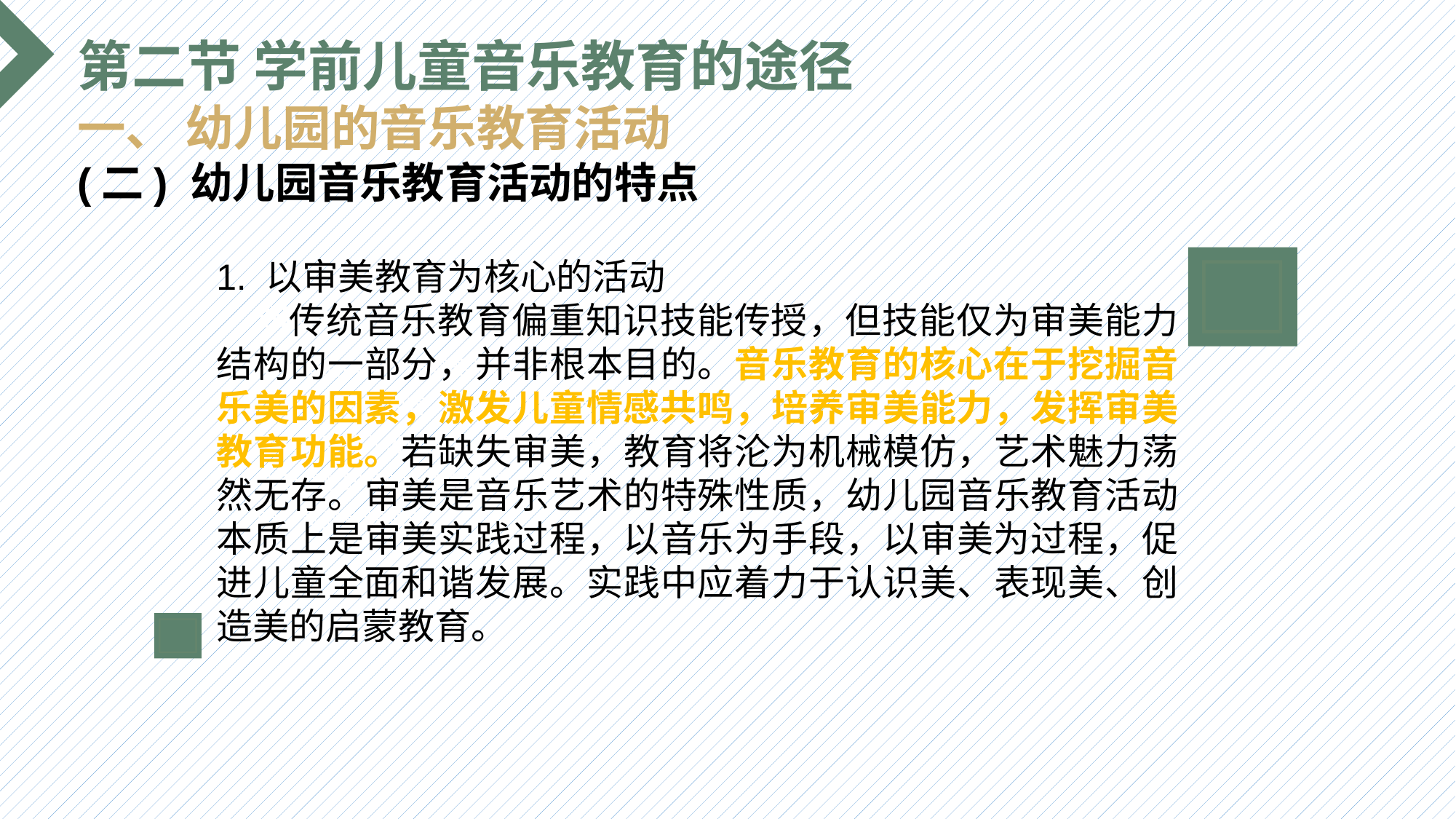

第二节 学前儿童音乐教育的途径
一、 幼儿园的音乐教育活动
(二) 幼儿园音乐教育活动的特点

1. 以审美教育为核心的活动
 传统音乐教育偏重知识技能传授，但技能仅为审美能力结构的一部分，并非根本目的。音乐教育的核心在于挖掘音乐美的因素，激发儿童情感共鸣，培养审美能力，发挥审美教育功能。若缺失审美，教育将沦为机械模仿，艺术魅力荡然无存。审美是音乐艺术的特殊性质，幼儿园音乐教育活动本质上是审美实践过程，以音乐为手段，以审美为过程，促进儿童全面和谐发展。实践中应着力于认识美、表现美、创造美的启蒙教育。

选题背景
输入您的内容，请简要说明，言简意赅即可输入您的内容，请简要说明，言简意赅即可输入您的内容，请简要说明，言简意赅即可输入您的内容，请简要说明，言简意赅即可